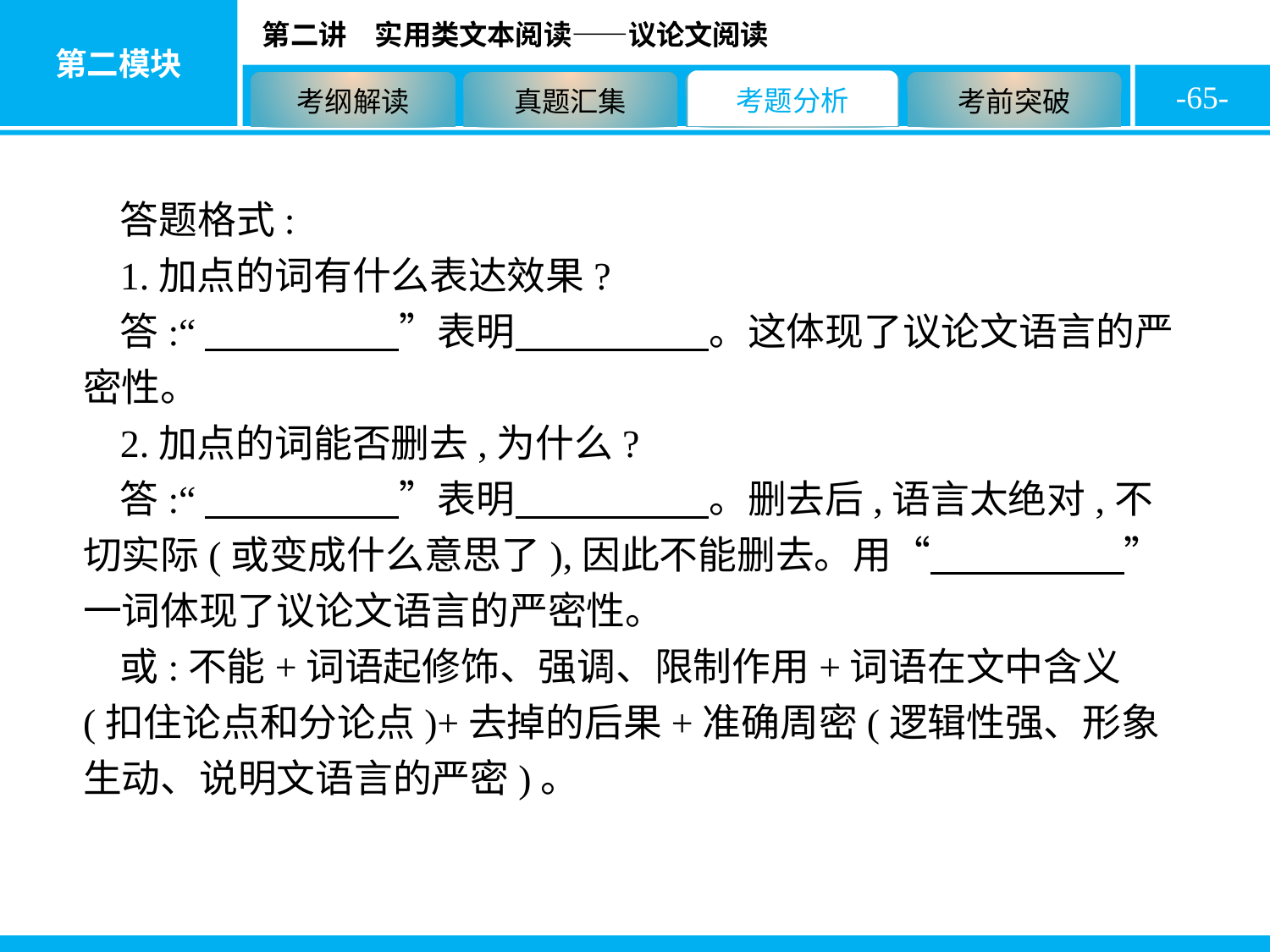

-65-
答题格式:
1.加点的词有什么表达效果?
答:“　　　　　”表明　　　　　。这体现了议论文语言的严密性。
2.加点的词能否删去,为什么?
答:“　　　　　”表明　　　　　。删去后,语言太绝对,不切实际(或变成什么意思了),因此不能删去。用“　　　　　”一词体现了议论文语言的严密性。
或:不能+词语起修饰、强调、限制作用+词语在文中含义(扣住论点和分论点)+去掉的后果+准确周密(逻辑性强、形象生动、说明文语言的严密)。